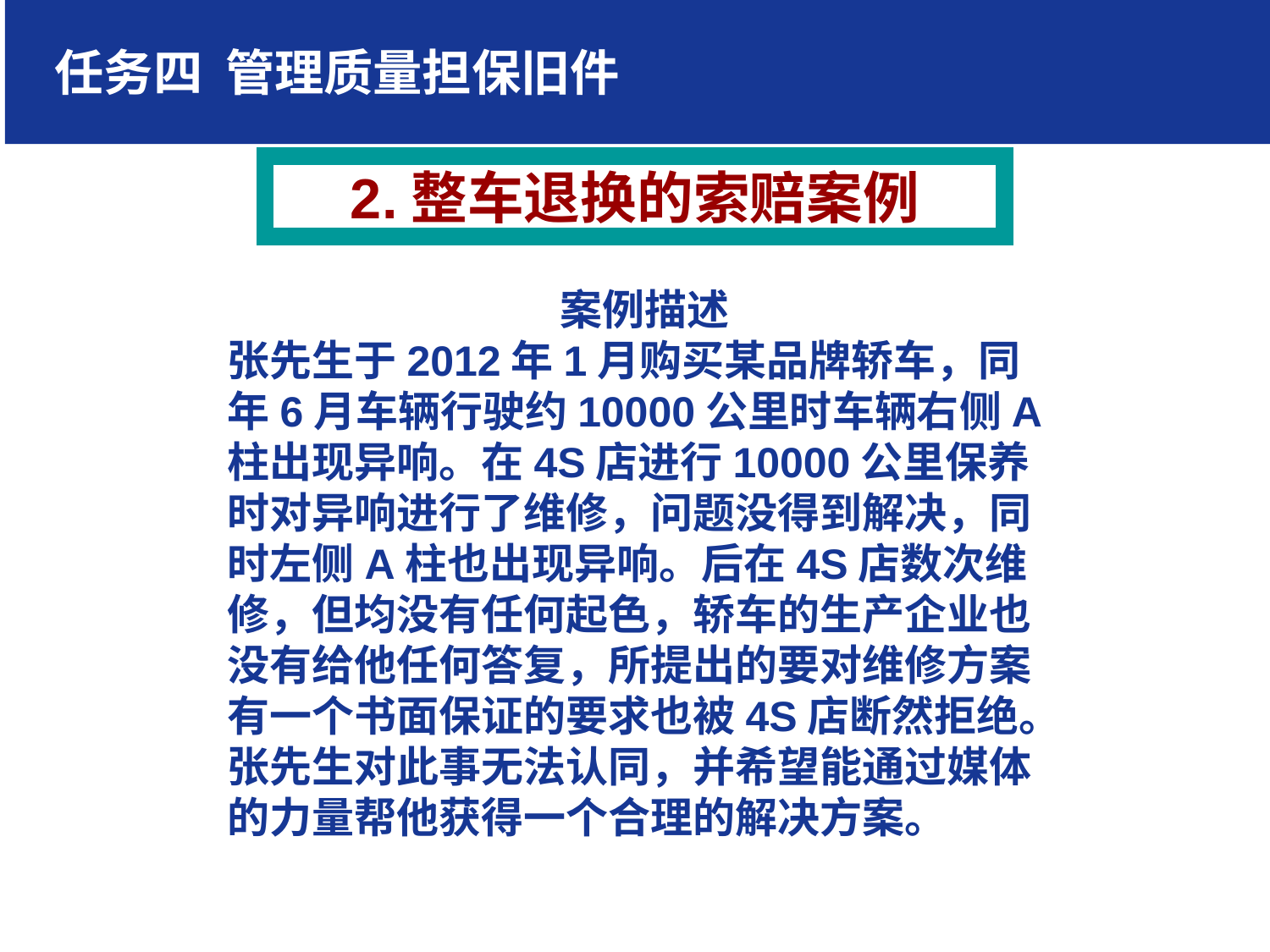

任务四  管理质量担保旧件

2.整车退换的索赔案例
案例描述
张先生于2012年1月购买某品牌轿车，同年6月车辆行驶约10000公里时车辆右侧A柱出现异响。在4S店进行10000公里保养时对异响进行了维修，问题没得到解决，同时左侧A柱也出现异响。后在4S店数次维修，但均没有任何起色，轿车的生产企业也没有给他任何答复，所提出的要对维修方案有一个书面保证的要求也被4S店断然拒绝。张先生对此事无法认同，并希望能通过媒体的力量帮他获得一个合理的解决方案。